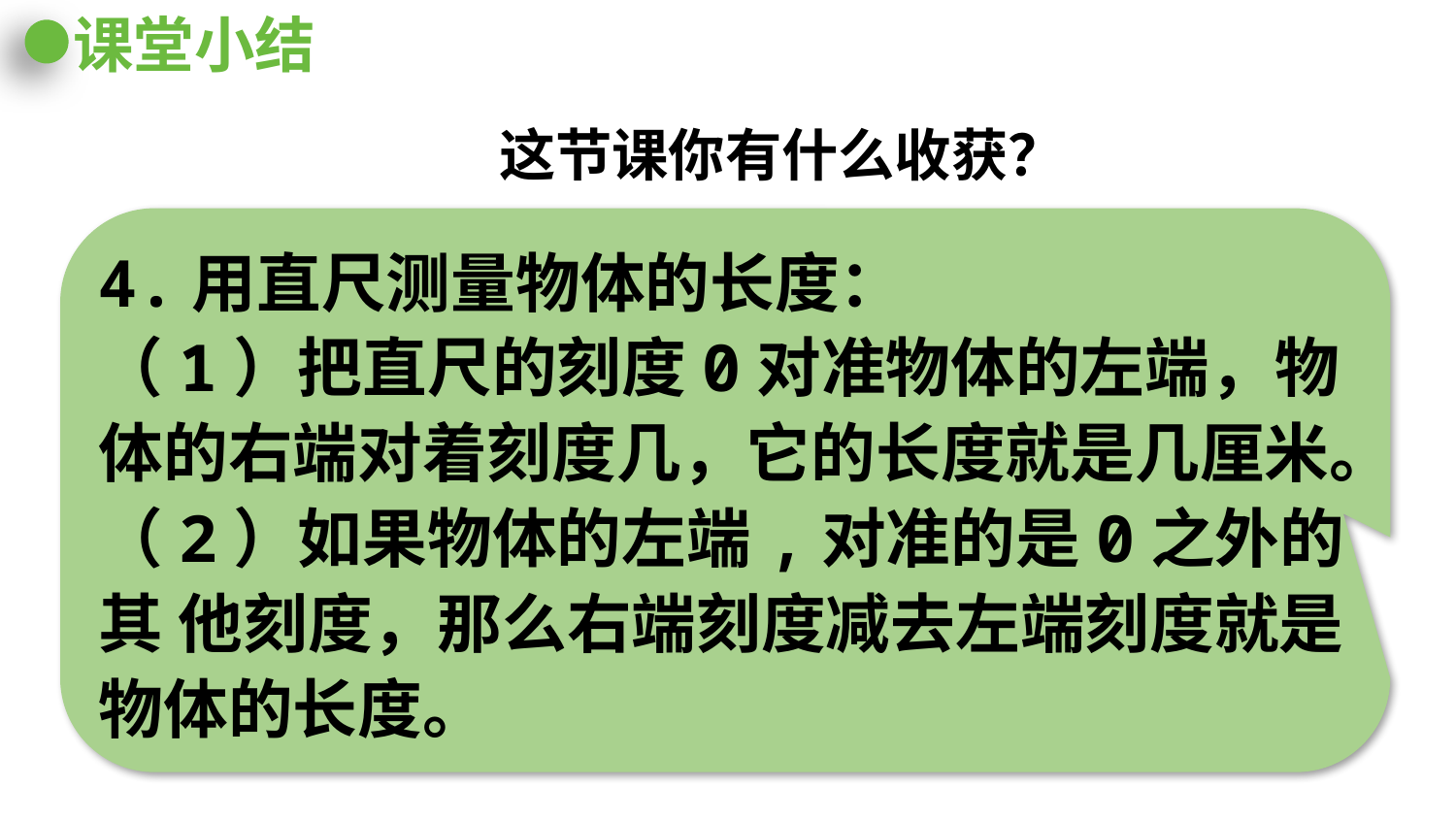

课堂小结
这节课你有什么收获？
4.用直尺测量物体的长度：
（1）把直尺的刻度0对准物体的左端，物体的右端对着刻度几，它的长度就是几厘米。
（2）如果物体的左端,对准的是0之外的其 他刻度，那么右端刻度减去左端刻度就是物体的长度。